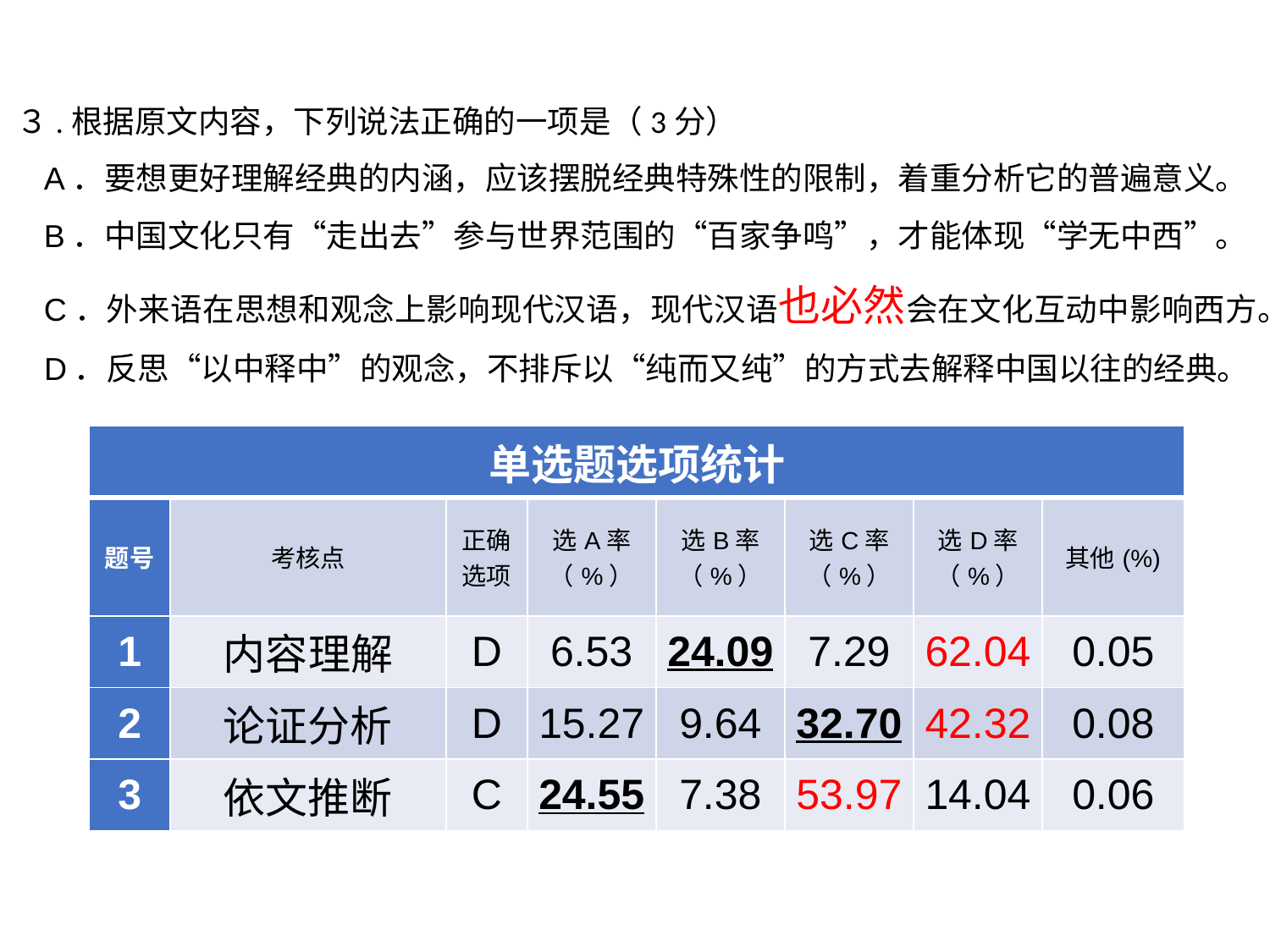

３.根据原文内容，下列说法正确的一项是（3分）
A．要想更好理解经典的内涵，应该摆脱经典特殊性的限制，着重分析它的普遍意义。
B．中国文化只有“走出去”参与世界范围的“百家争鸣”，才能体现“学无中西”。
C．外来语在思想和观念上影响现代汉语，现代汉语也必然会在文化互动中影响西方。
D．反思“以中释中”的观念，不排斥以“纯而又纯”的方式去解释中国以往的经典。
| 单选题选项统计 |  |  |  |  |  |  |  |
| --- | --- | --- | --- | --- | --- | --- | --- |
| 题号 | 考核点 | 正确 选项 | 选A率 （%） | 选B率 （%） | 选C率 （%） | 选D率 （%） | 其他(%) |
| 1 | 内容理解 | D | 6.53 | 24.09 | 7.29 | 62.04 | 0.05 |
| 2 | 论证分析 | D | 15.27 | 9.64 | 32.70 | 42.32 | 0.08 |
| 3 | 依文推断 | C | 24.55 | 7.38 | 53.97 | 14.04 | 0.06 |